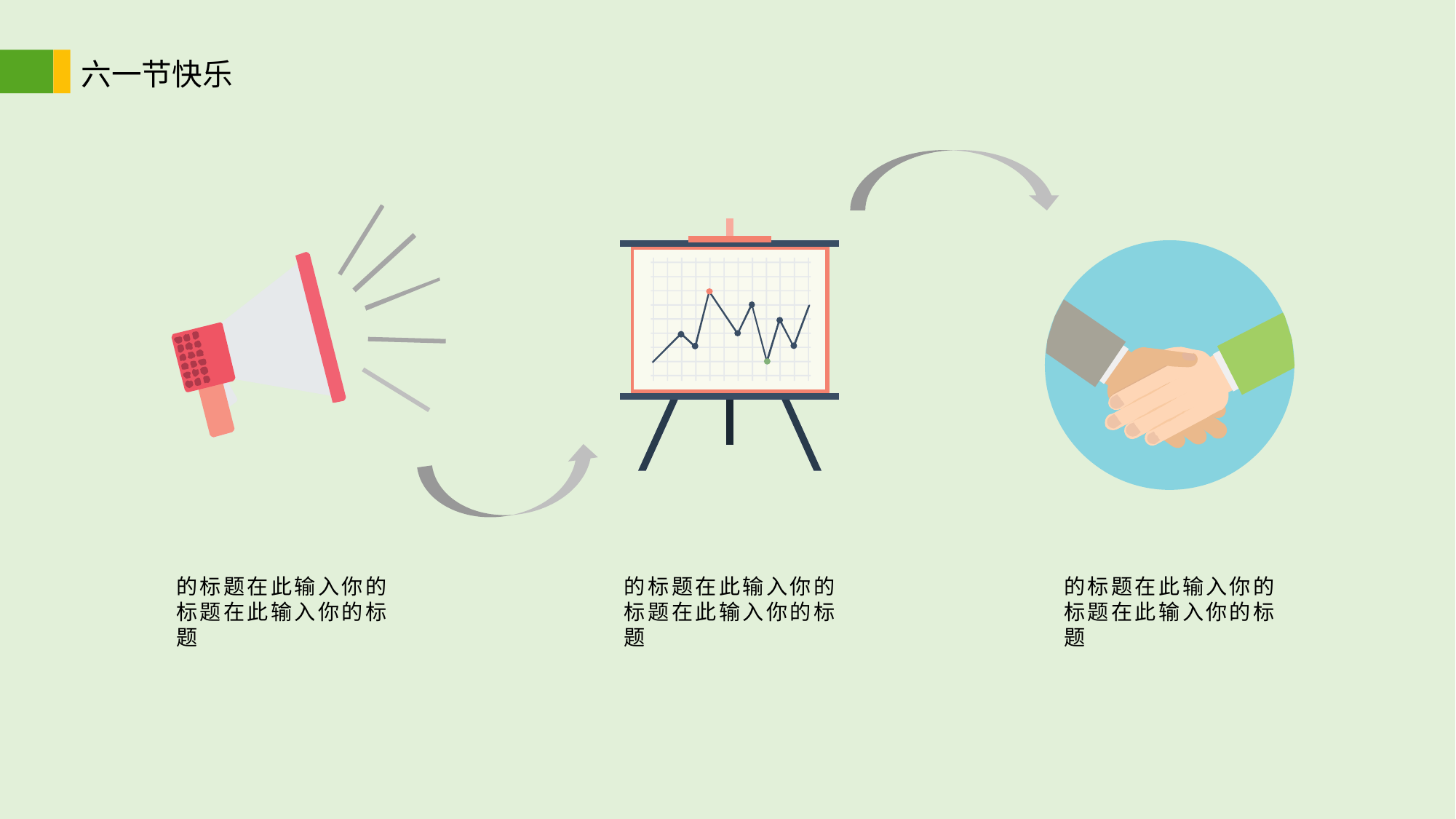

六一节快乐

的标题在此输入你的标题在此输入你的标题
的标题在此输入你的标题在此输入你的标题
的标题在此输入你的标题在此输入你的标题